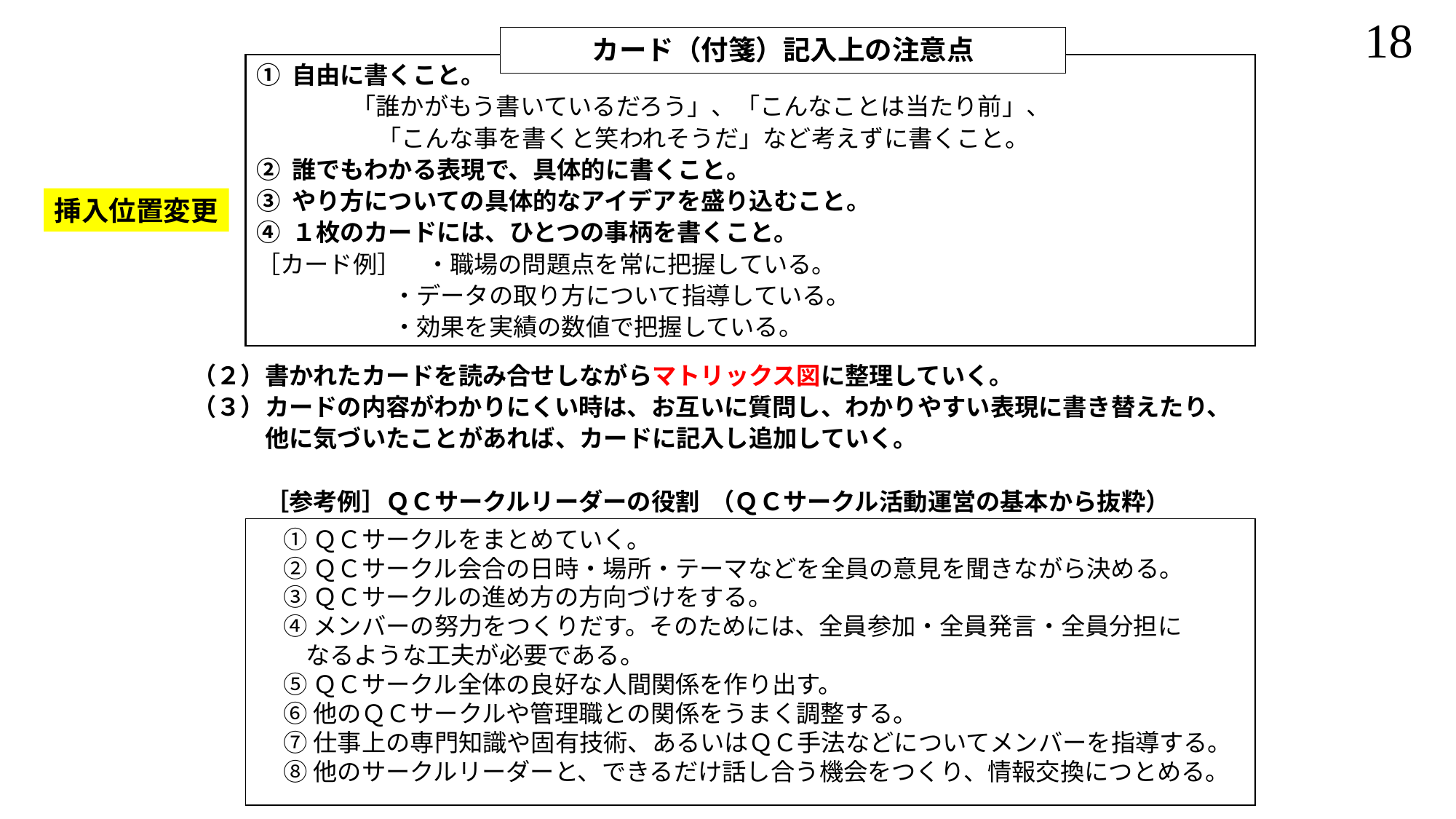

カード（付箋）記入上の注意点
① 自由に書くこと。
         　   「誰かがもう書いているだろう」、「こんなことは当たり前」、
　　　　　「こんな事を書くと笑われそうだ」など考えずに書くこと。
② 誰でもわかる表現で、具体的に書くこと。
③ やり方についての具体的なアイデアを盛り込むこと。
④ １枚のカードには、ひとつの事柄を書くこと。
［カード例］　・職場の問題点を常に把握している。
              　　 ・データの取り方について指導している。
              　　 ・効果を実績の数値で把握している。
挿入位置変更

（２）書かれたカードを読み合せしながらマトリックス図に整理していく。
（３）カードの内容がわかりにくい時は、お互いに質問し、わかりやすい表現に書き替えたり、
　　　他に気づいたことがあれば、カードに記入し追加していく。

　　　［参考例］ＱＣサークルリーダーの役割  （ＱＣサークル活動運営の基本から抜粋）

①ＱＣサークルをまとめていく。
②ＱＣサークル会合の日時・場所・テーマなどを全員の意見を聞きながら決める。
③ＱＣサークルの進め方の方向づけをする。
④メンバーの努力をつくりだす。そのためには、全員参加・全員発言・全員分担に
   なるような工夫が必要である。
⑤ＱＣサークル全体の良好な人間関係を作り出す。
⑥他のＱＣサークルや管理職との関係をうまく調整する。
⑦仕事上の専門知識や固有技術、あるいはＱＣ手法などについてメンバーを指導する。
⑧他のサークルリーダーと、できるだけ話し合う機会をつくり、情報交換につとめる。